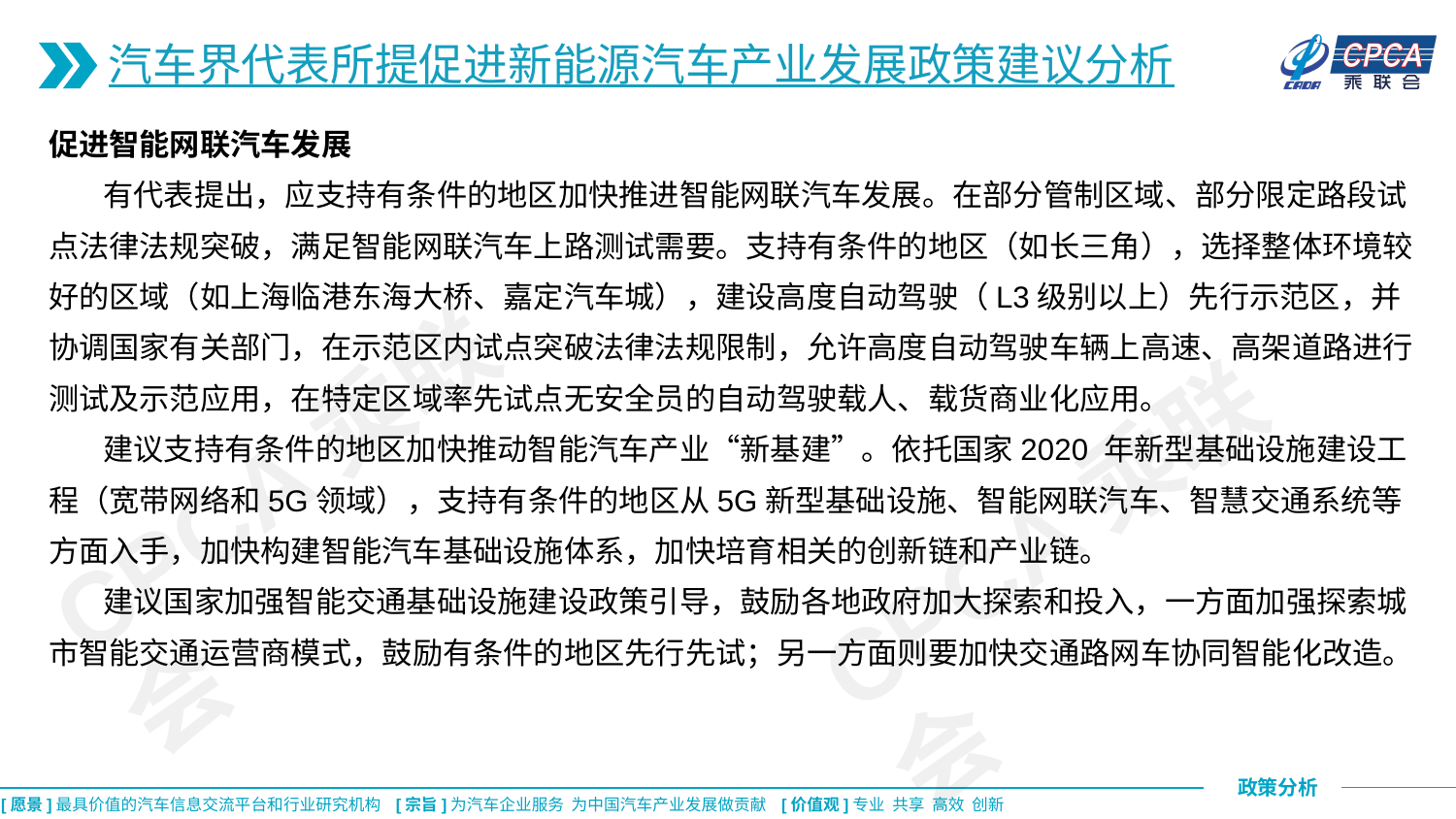

汽车界代表所提促进新能源汽车产业发展政策建议分析
促进智能网联汽车发展
       有代表提出，应支持有条件的地区加快推进智能网联汽车发展。在部分管制区域、部分限定路段试点法律法规突破，满足智能网联汽车上路测试需要。支持有条件的地区（如长三角），选择整体环境较好的区域（如上海临港东海大桥、嘉定汽车城），建设高度自动驾驶（L3级别以上）先行示范区，并协调国家有关部门，在示范区内试点突破法律法规限制，允许高度自动驾驶车辆上高速、高架道路进行测试及示范应用，在特定区域率先试点无安全员的自动驾驶载人、载货商业化应用。
       建议支持有条件的地区加快推动智能汽车产业“新基建”。依托国家2020 年新型基础设施建设工程（宽带网络和5G领域），支持有条件的地区从5G新型基础设施、智能网联汽车、智慧交通系统等方面入手，加快构建智能汽车基础设施体系，加快培育相关的创新链和产业链。
       建议国家加强智能交通基础设施建设政策引导，鼓励各地政府加大探索和投入，一方面加强探索城市智能交通运营商模式，鼓励有条件的地区先行先试；另一方面则要加快交通路网车协同智能化改造。
CPCA乘联会
CPCA乘联会